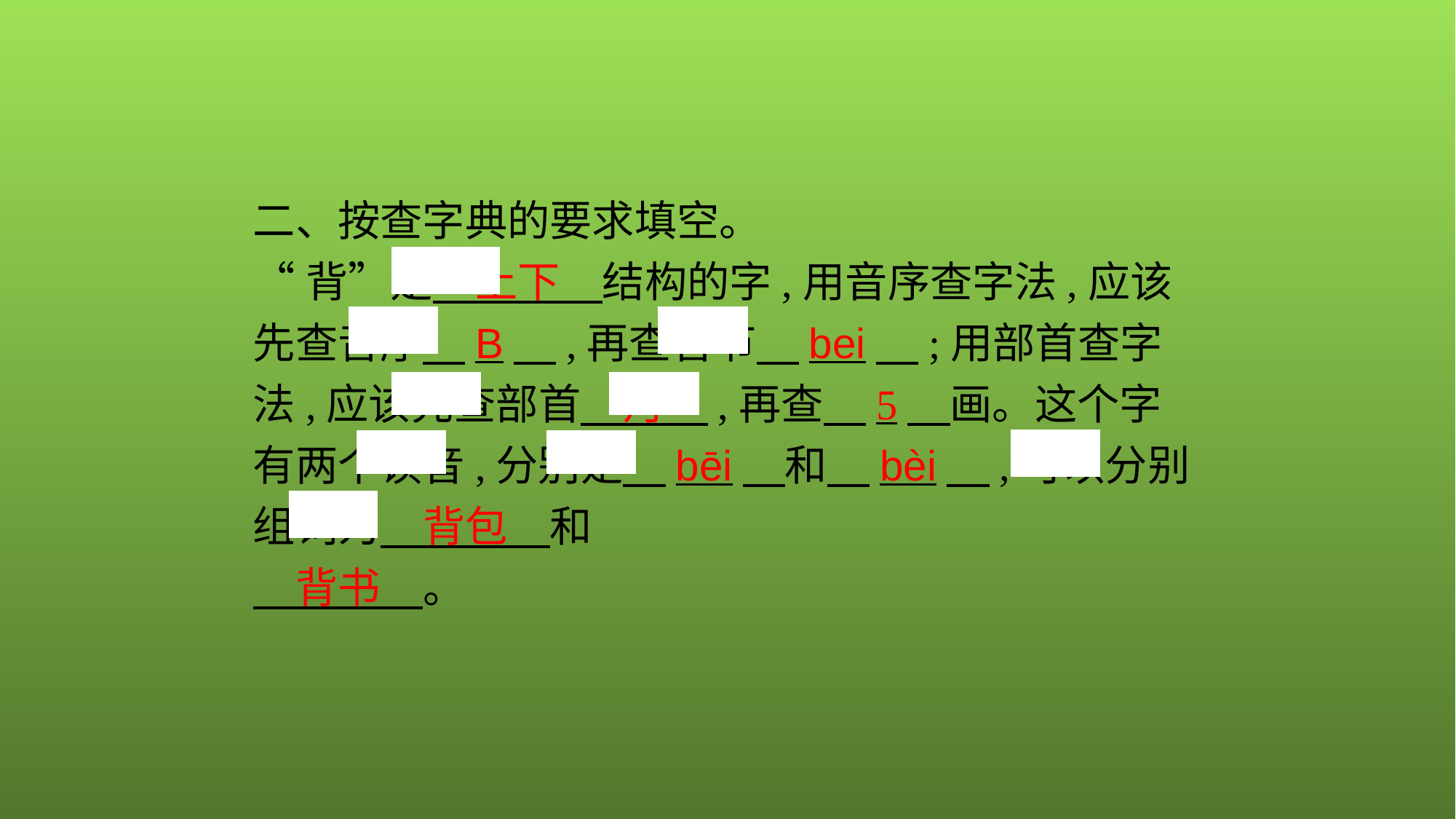

二、按查字典的要求填空。
“背”是　上下　结构的字,用音序查字法,应该先查音序　B　,再查音节　bei　;用部首查字法,应该先查部首　月　,再查　5　画。这个字有两个读音,分别是　bēi　和　bèi　,可以分别组词为　背包　和
　背书　。